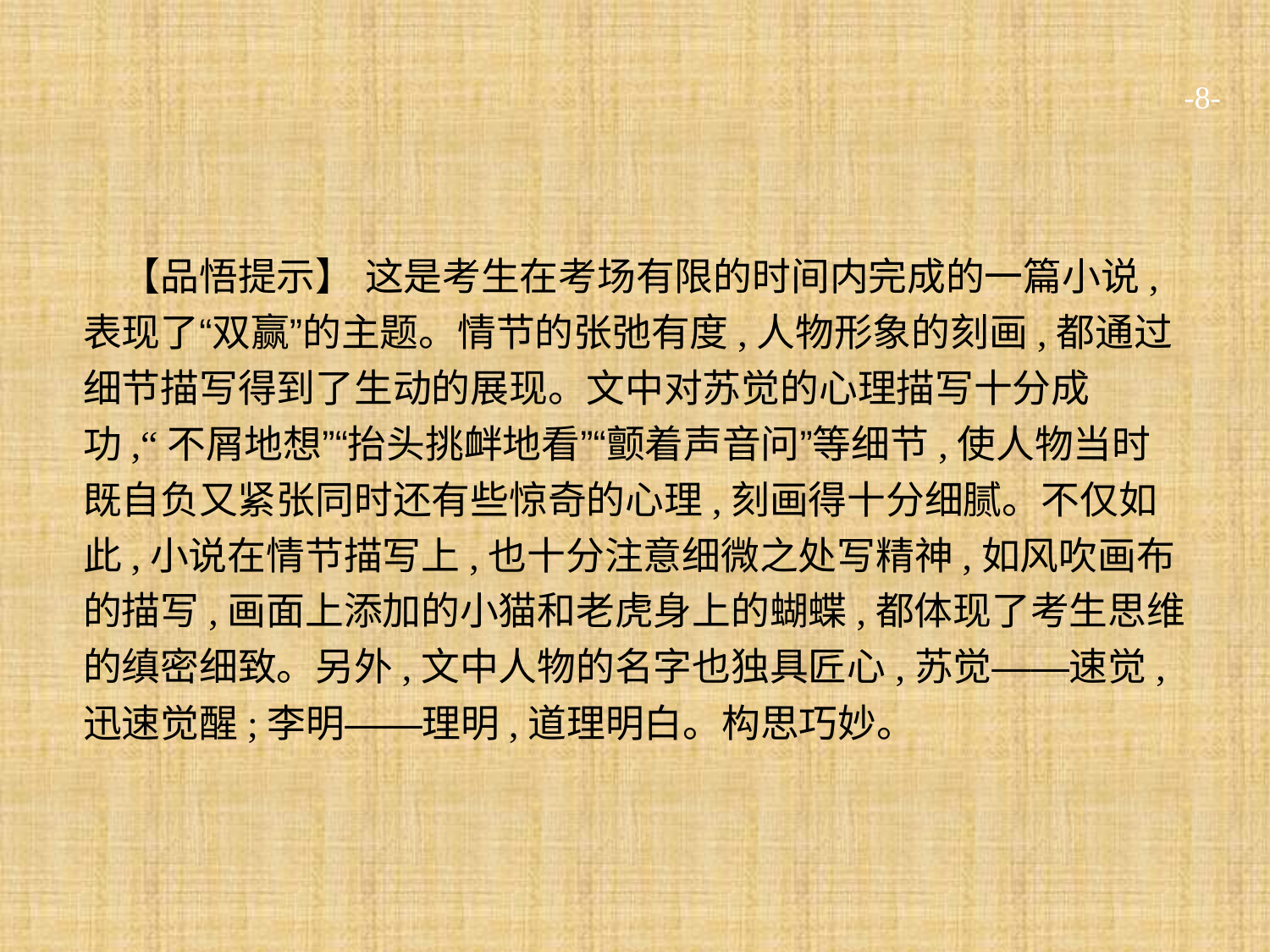

-8-
【品悟提示】 这是考生在考场有限的时间内完成的一篇小说,表现了“双赢”的主题。情节的张弛有度,人物形象的刻画,都通过细节描写得到了生动的展现。文中对苏觉的心理描写十分成功,“不屑地想”“抬头挑衅地看”“颤着声音问”等细节,使人物当时既自负又紧张同时还有些惊奇的心理,刻画得十分细腻。不仅如此,小说在情节描写上,也十分注意细微之处写精神,如风吹画布的描写,画面上添加的小猫和老虎身上的蝴蝶,都体现了考生思维的缜密细致。另外,文中人物的名字也独具匠心,苏觉——速觉,迅速觉醒;李明——理明,道理明白。构思巧妙。